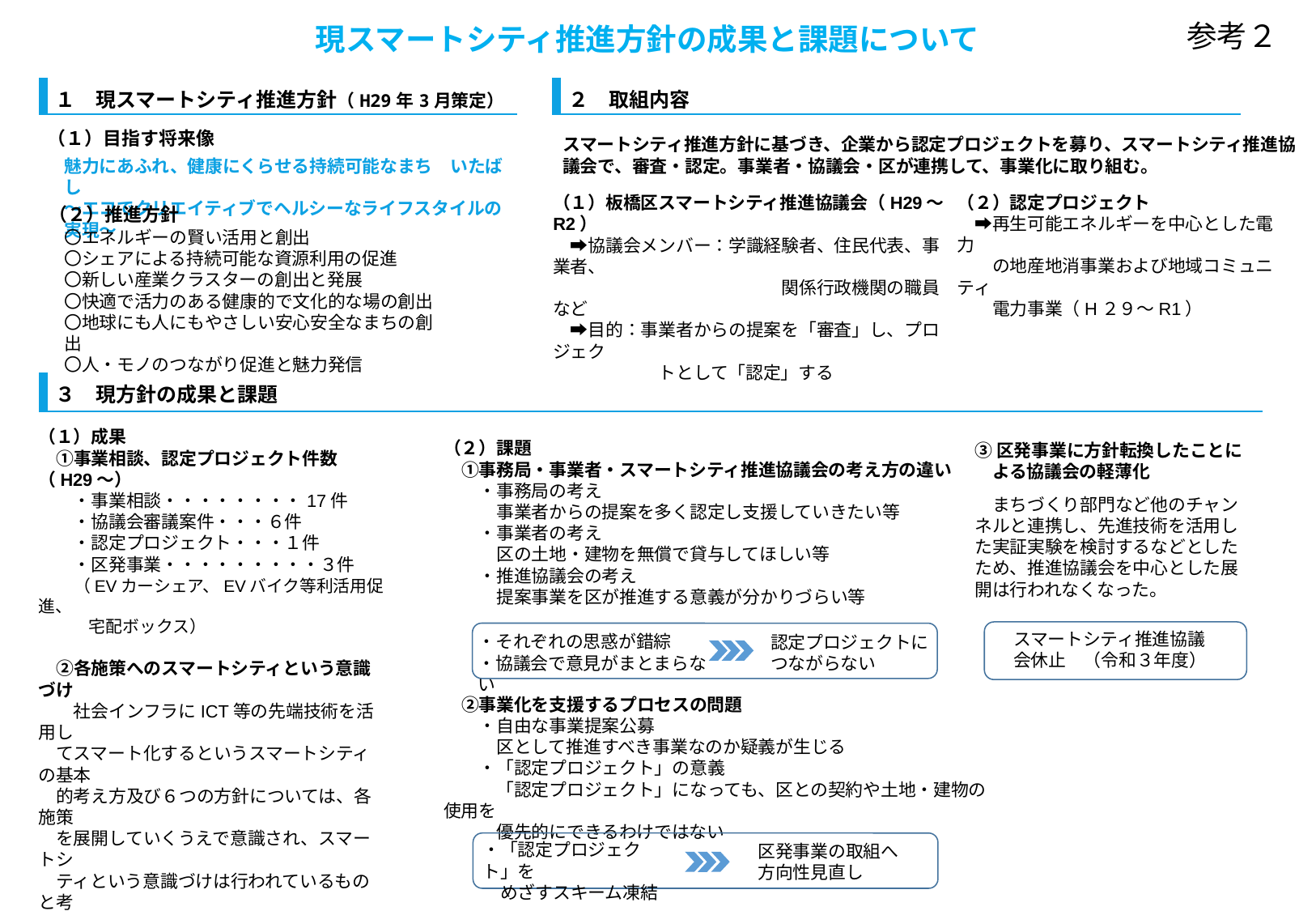

参考２
現スマートシティ推進方針の成果と課題について
| ２　取組内容 |
| --- |
| １　現スマートシティ推進方針（H29年3月策定） |
| --- |
（１）目指す将来像
魅力にあふれ、健康にくらせる持続可能なまち　いたばし
～エコでクリエイティブでヘルシーなライフスタイルの実現～
（２）推進方針
〇エネルギーの賢い活用と創出
〇シェアによる持続可能な資源利用の促進
〇新しい産業クラスターの創出と発展
〇快適で活力のある健康的で文化的な場の創出
〇地球にも人にもやさしい安心安全なまちの創出
〇人・モノのつながり促進と魅力発信
スマートシティ推進方針に基づき、企業から認定プロジェクトを募り、スマートシティ推進協議会で、審査・認定。事業者・協議会・区が連携して、事業化に取り組む。

（２）認定プロジェクト
　➡再生可能エネルギーを中心とした電力
　　の地産地消事業および地域コミュニティ
　　電力事業（H２９～R1）

（１）板橋区スマートシティ推進協議会（H29～R2）
　➡協議会メンバー：学識経験者、住民代表、事業者、
　　　　　　　　　　　　　関係行政機関の職員など
　➡目的：事業者からの提案を「審査」し、プロジェク
　　　　　　トとして「認定」する

| ３　現方針の成果と課題 |
| --- |
（１）成果
　①事業相談、認定プロジェクト件数（H29～）
　　・事業相談・・・・・・・・17件
　　・協議会審議案件・・・６件
　　・認定プロジェクト・・・１件
　　・区発事業・・・・・・・・・３件
　　（EVカーシェア、EVバイク等利活用促進、
　　　宅配ボックス）

　②各施策へのスマートシティという意識づけ
　　社会インフラにICT等の先端技術を活用し
　てスマート化するというスマートシティの基本
　的考え方及び６つの方針については、各施策
　を展開していくうえで意識され、スマートシ
　ティという意識づけは行われているものと考
　える。

（２）課題
　①事務局・事業者・スマートシティ推進協議会の考え方の違い
　　・事務局の考え
　　　事業者からの提案を多く認定し支援していきたい等
　　・事業者の考え
　　　区の土地・建物を無償で貸与してほしい等
　　・推進協議会の考え
　　　提案事業を区が推進する意義が分かりづらい等

③区発事業に方針転換したことに
　よる協議会の軽薄化
　まちづくり部門など他のチャンネルと連携し、先進技術を活用した実証実験を検討するなどとしたため、推進協議会を中心とした展開は行われなくなった。

スマートシティ推進協議会休止　（令和３年度）

・それぞれの思惑が錯綜
・協議会で意見がまとまらない
認定プロジェクトに
つながらない

　②事業化を支援するプロセスの問題
　　・自由な事業提案公募
　　　区として推進すべき事業なのか疑義が生じる
　　・「認定プロジェクト」の意義
　　　「認定プロジェクト」になっても、区との契約や土地・建物の使用を
　　　優先的にできるわけではない
・「認定プロジェクト」を
　めざすスキーム凍結
区発事業の取組へ
方向性見直し